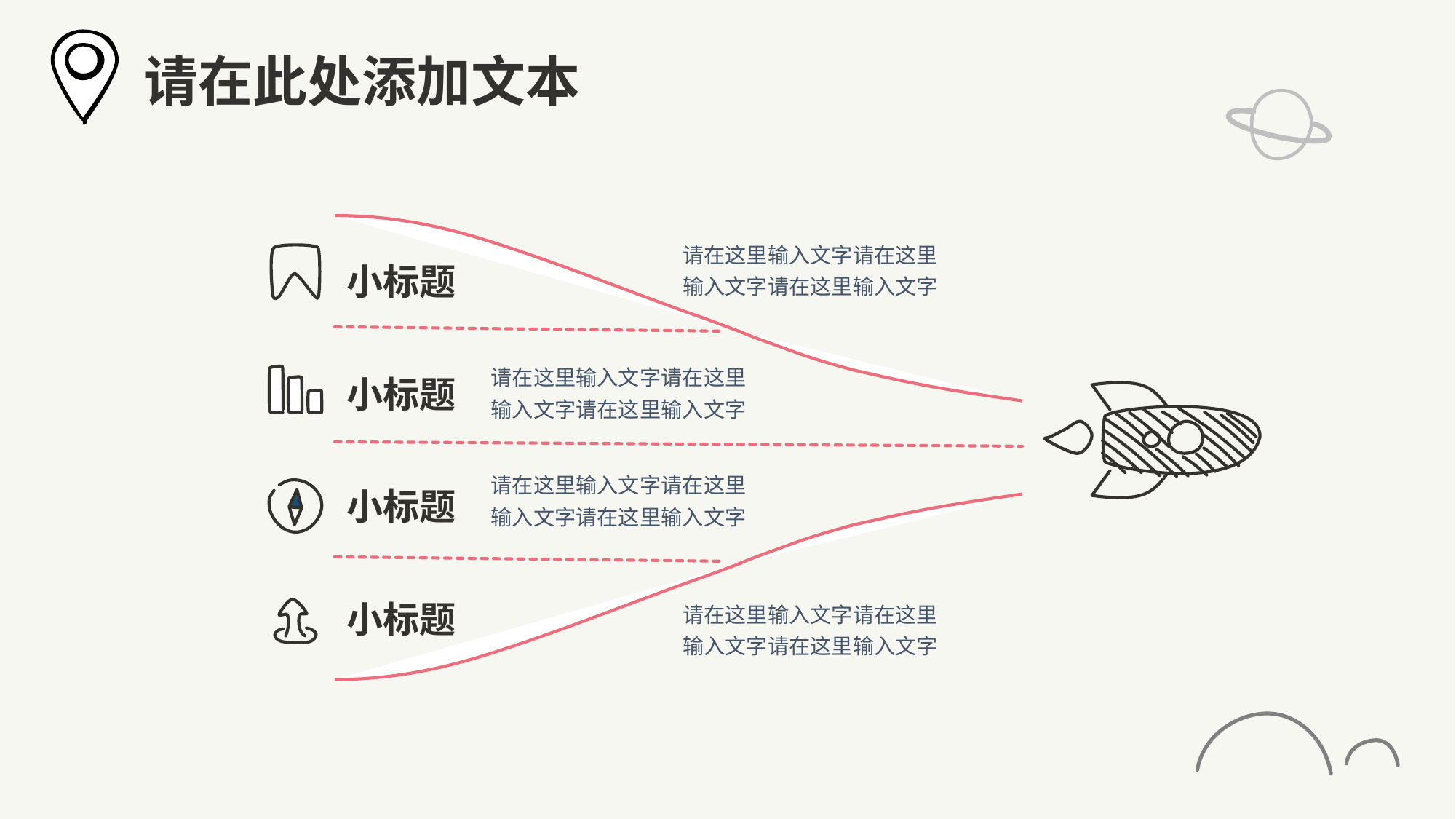

请在此处添加文本

请在这里输入文字请在这里输入文字请在这里输入文字

小标题

请在这里输入文字请在这里输入文字请在这里输入文字
小标题

请在这里输入文字请在这里输入文字请在这里输入文字
小标题

请在这里输入文字请在这里输入文字请在这里输入文字
小标题